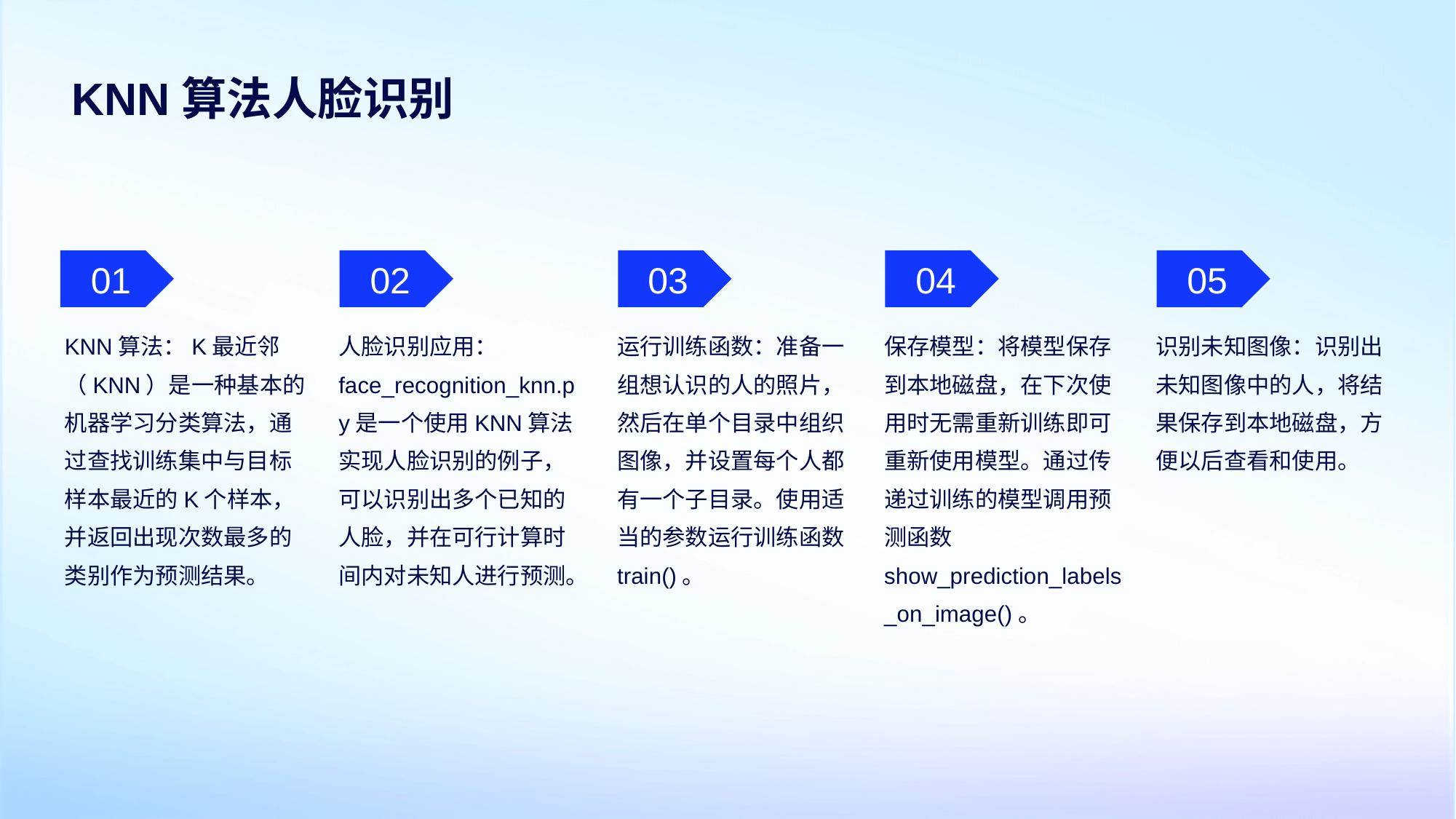

KNN算法人脸识别

01

02
03

04

05
KNN算法：K最近邻（KNN）是一种基本的机器学习分类算法，通过查找训练集中与目标样本最近的K个样本，并返回出现次数最多的类别作为预测结果。
人脸识别应用：face_recognition_knn.py是一个使用KNN算法实现人脸识别的例子，可以识别出多个已知的人脸，并在可行计算时间内对未知人进行预测。
运行训练函数：准备一组想认识的人的照片，然后在单个目录中组织图像，并设置每个人都有一个子目录。使用适当的参数运行训练函数train()。
保存模型：将模型保存到本地磁盘，在下次使用时无需重新训练即可重新使用模型。通过传递过训练的模型调用预测函数show_prediction_labels_on_image()。
识别未知图像：识别出未知图像中的人，将结果保存到本地磁盘，方便以后查看和使用。